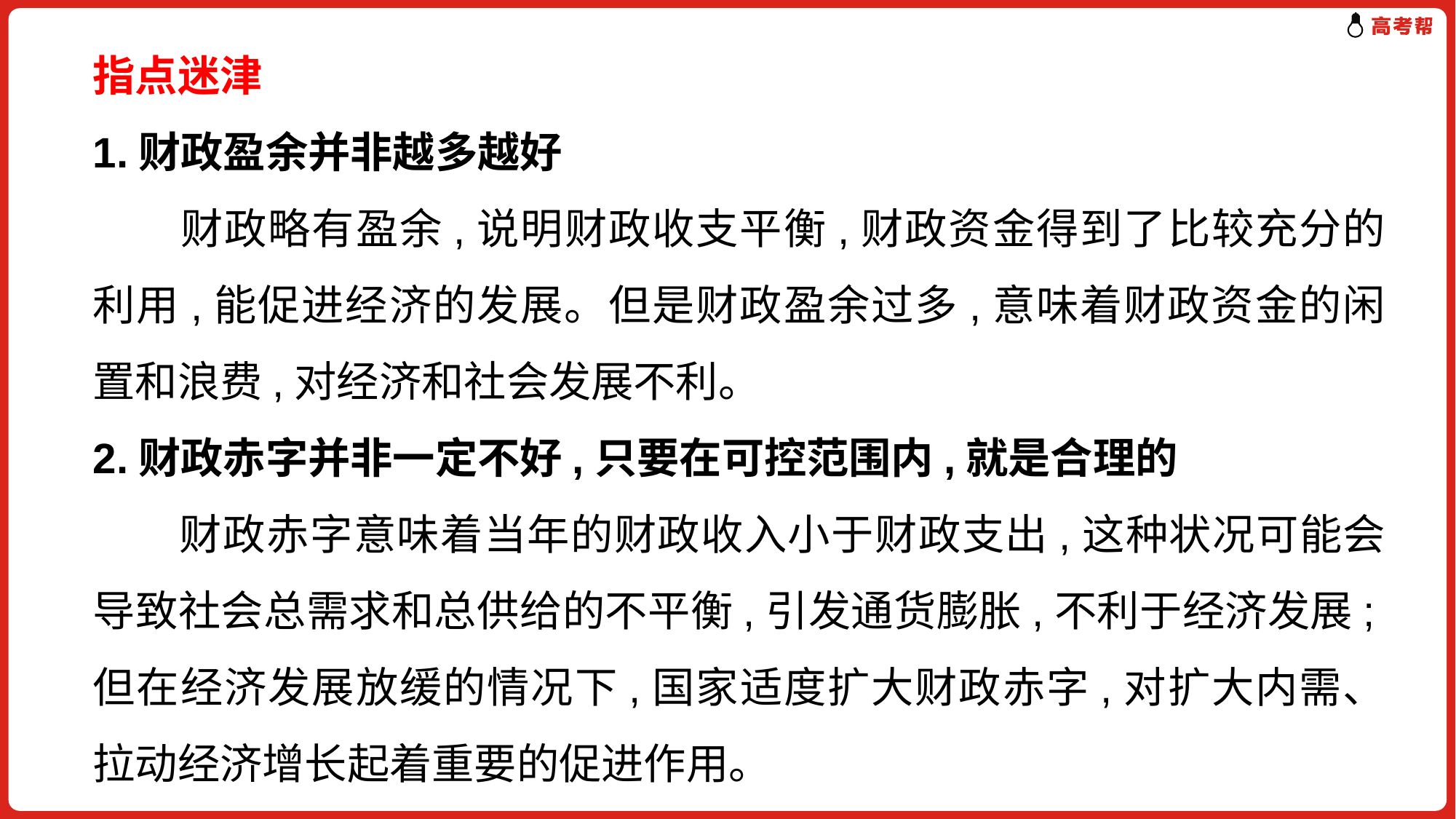

指点迷津
1.财政盈余并非越多越好
　　财政略有盈余,说明财政收支平衡,财政资金得到了比较充分的利用,能促进经济的发展。但是财政盈余过多,意味着财政资金的闲置和浪费,对经济和社会发展不利。
2.财政赤字并非一定不好,只要在可控范围内,就是合理的
　　财政赤字意味着当年的财政收入小于财政支出,这种状况可能会导致社会总需求和总供给的不平衡,引发通货膨胀,不利于经济发展;但在经济发展放缓的情况下,国家适度扩大财政赤字,对扩大内需、拉动经济增长起着重要的促进作用。